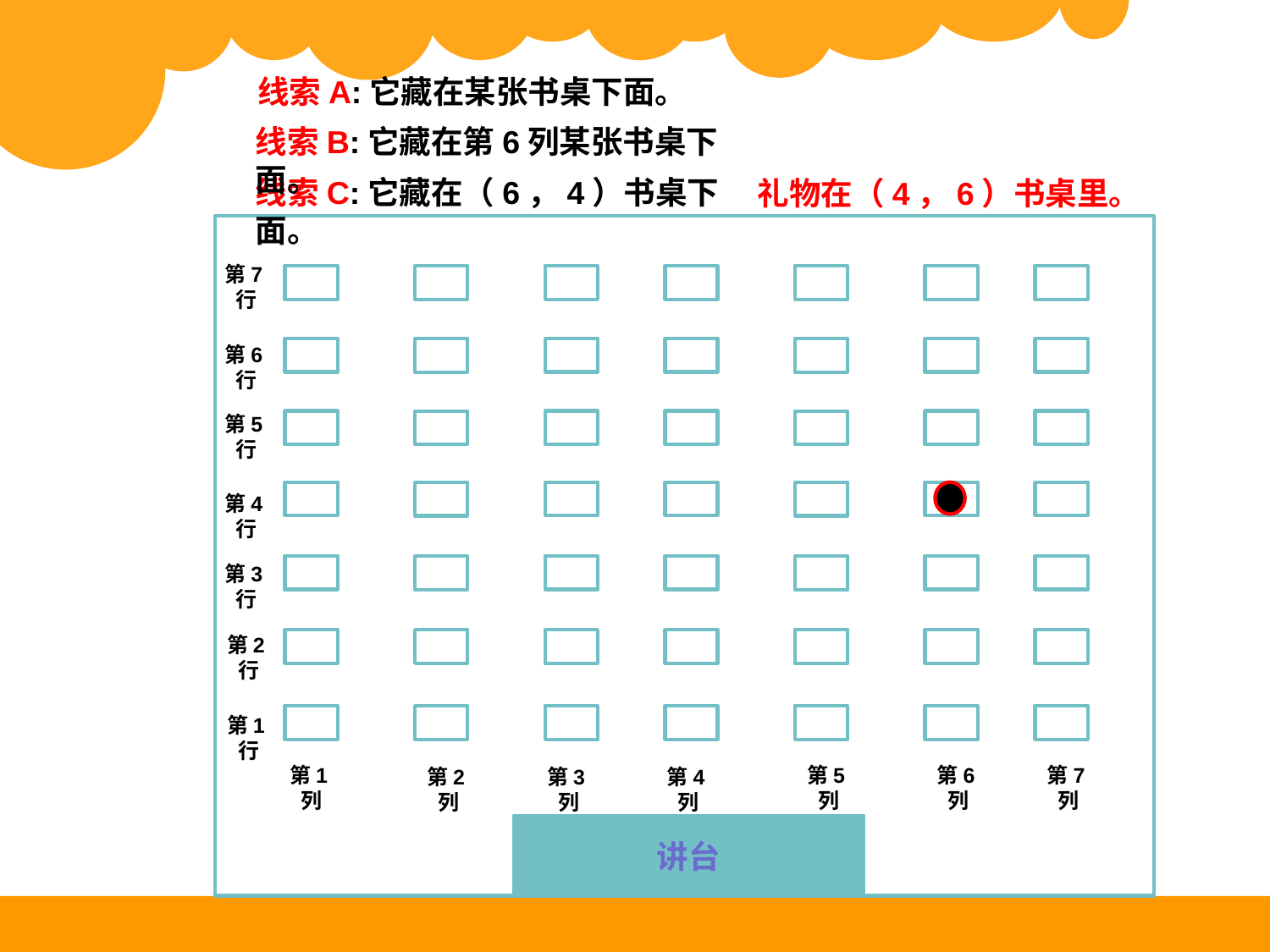

线索A:它藏在某张书桌下面。
线索B:它藏在第6列某张书桌下面。
线索C:它藏在（6，4）书桌下面。
礼物在（4，6）书桌里。

第7行

第6行

第5行

第4行
第3行

第2行

第1行

第1列
第5列
第6列
第7列
第2列
第3列
第4列
讲台